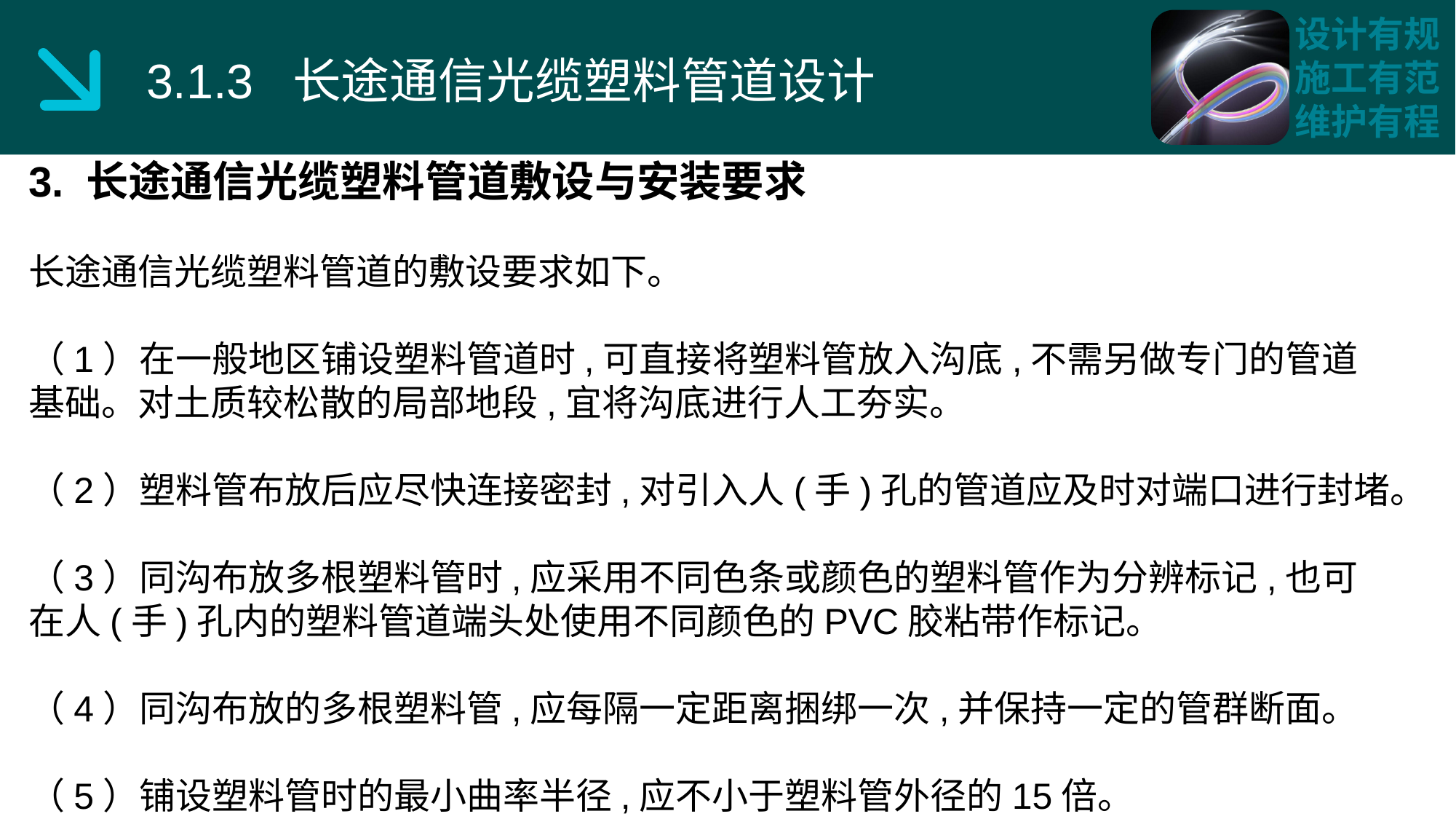

3.1.3  长途通信光缆塑料管道设计

3. 长途通信光缆塑料管道敷设与安装要求

长途通信光缆塑料管道的敷设要求如下。

（1）在一般地区铺设塑料管道时,可直接将塑料管放入沟底,不需另做专门的管道基础。对土质较松散的局部地段,宜将沟底进行人工夯实。

（2）塑料管布放后应尽快连接密封,对引入人(手)孔的管道应及时对端口进行封堵。

（3）同沟布放多根塑料管时,应采用不同色条或颜色的塑料管作为分辨标记,也可在人(手)孔内的塑料管道端头处使用不同颜色的PVC胶粘带作标记。

（4）同沟布放的多根塑料管,应每隔一定距离捆绑一次,并保持一定的管群断面。

（5）铺设塑料管时的最小曲率半径,应不小于塑料管外径的15倍。